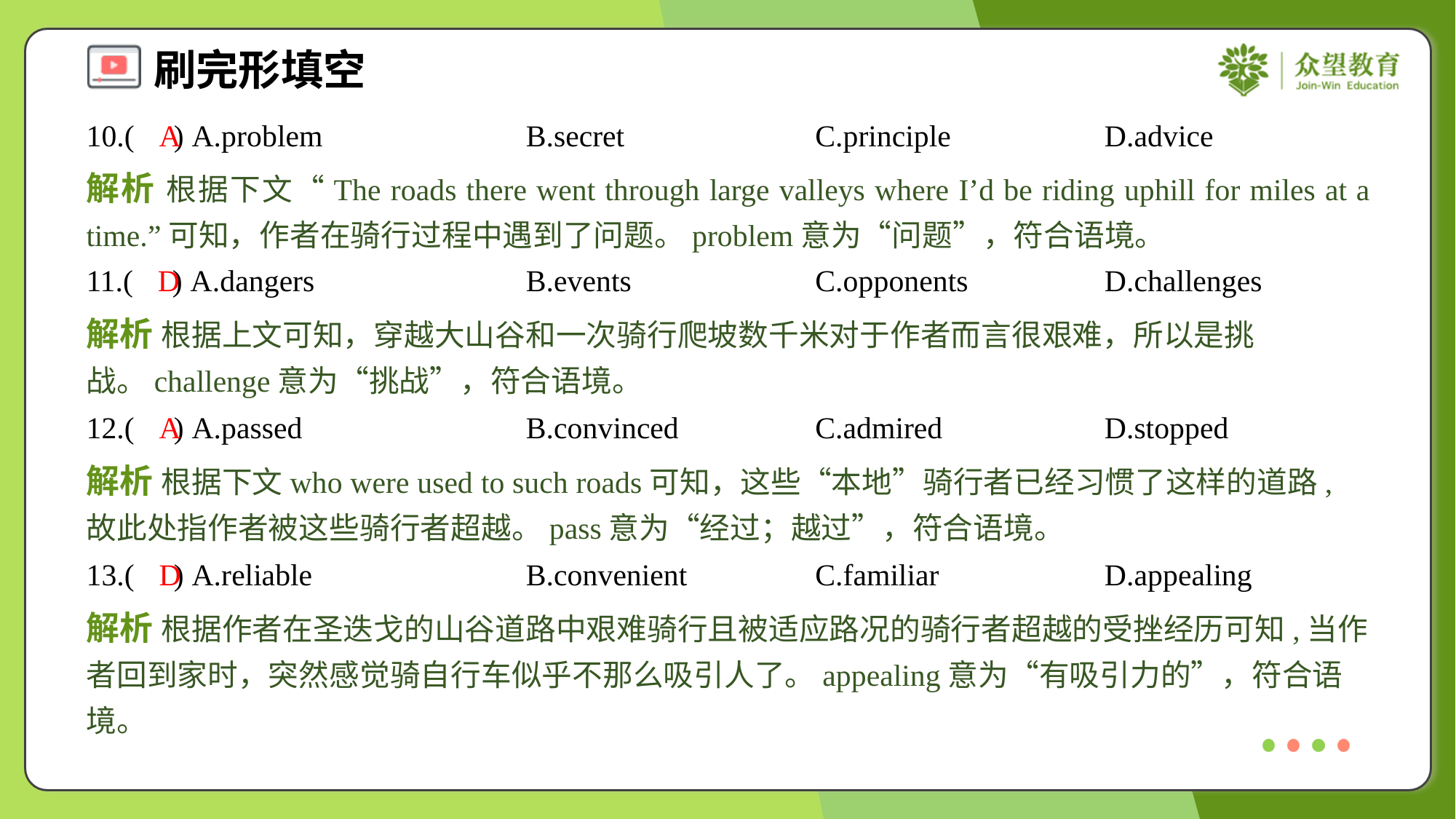

10.(     ) A.problem	B.secret	C.principle	D.advice
A
解析 根据下文“The roads there went through large valleys where I’d be riding uphill for miles at a time.”可知，作者在骑行过程中遇到了问题。problem意为“问题”，符合语境。
11.(     ) A.dangers	B.events	C.opponents	D.challenges
D
解析 根据上文可知，穿越大山谷和一次骑行爬坡数千米对于作者而言很艰难，所以是挑战。challenge意为“挑战”，符合语境。
12.(     ) A.passed	B.convinced	C.admired	D.stopped
A
解析 根据下文who were used to such roads可知，这些“本地”骑行者已经习惯了这样的道路,故此处指作者被这些骑行者超越。pass意为“经过；越过”，符合语境。
13.(     ) A.reliable	B.convenient	C.familiar	D.appealing
D
解析 根据作者在圣迭戈的山谷道路中艰难骑行且被适应路况的骑行者超越的受挫经历可知,当作者回到家时，突然感觉骑自行车似乎不那么吸引人了。appealing意为“有吸引力的”，符合语境。